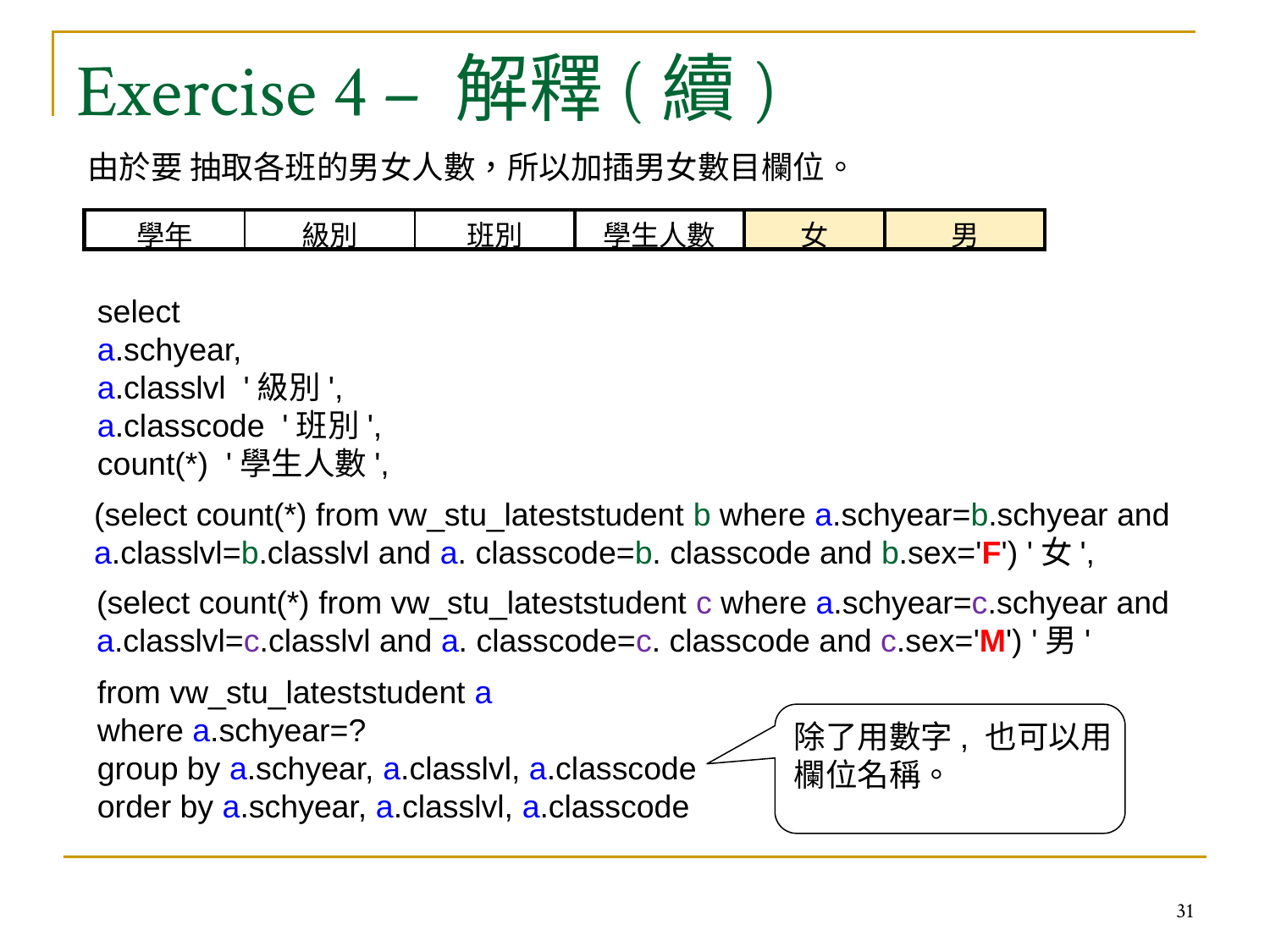

# Exercise 4 – 解釋(續)
由於要 抽取各班的男女人數，所以加插男女數目欄位。
| 學年 | 級別 | 班別 | 學生人數 | 女 | 男 |
| --- | --- | --- | --- | --- | --- |
select
a.schyear,
a.classlvl  '級別',
a.classcode  '班別',
count(*)  '學生人數',

from vw_stu_lateststudent a
where a.schyear=?
group by a.schyear, a.classlvl, a.classcode
order by a.schyear, a.classlvl, a.classcode
(select count(*) from vw_stu_lateststudent b where a.schyear=b.schyear and a.classlvl=b.classlvl and a. classcode=b. classcode and b.sex='F') '女',

(select count(*) from vw_stu_lateststudent c where a.schyear=c.schyear and a.classlvl=c.classlvl and a. classcode=c. classcode and c.sex='M') '男'
除了用數字, 也可以用
欄位名稱。
31